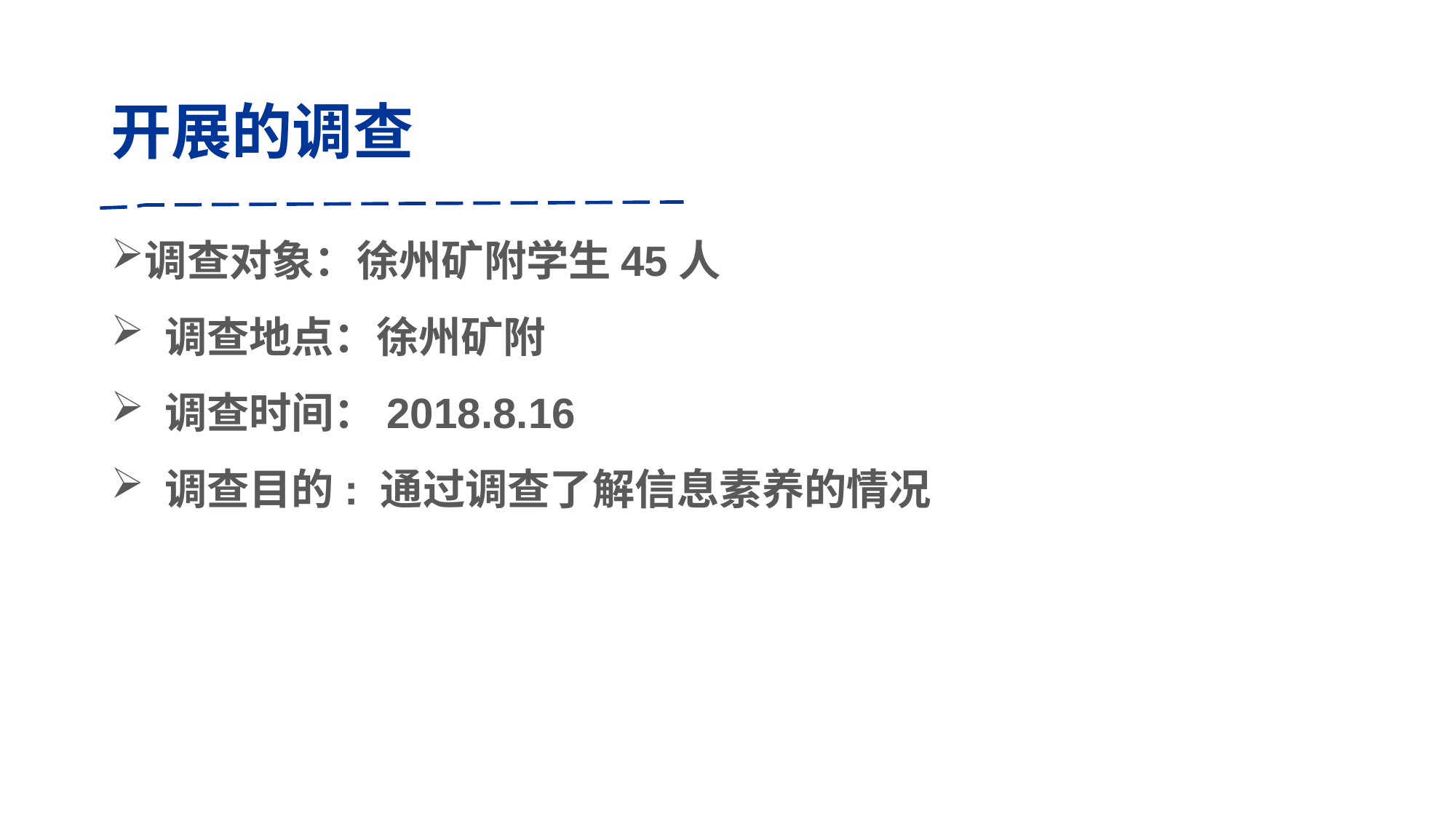

# 开展的调查
调查对象：徐州矿附学生45人
 调查地点：徐州矿附
 调查时间：2018.8.16
 调查目的: 通过调查了解信息素养的情况